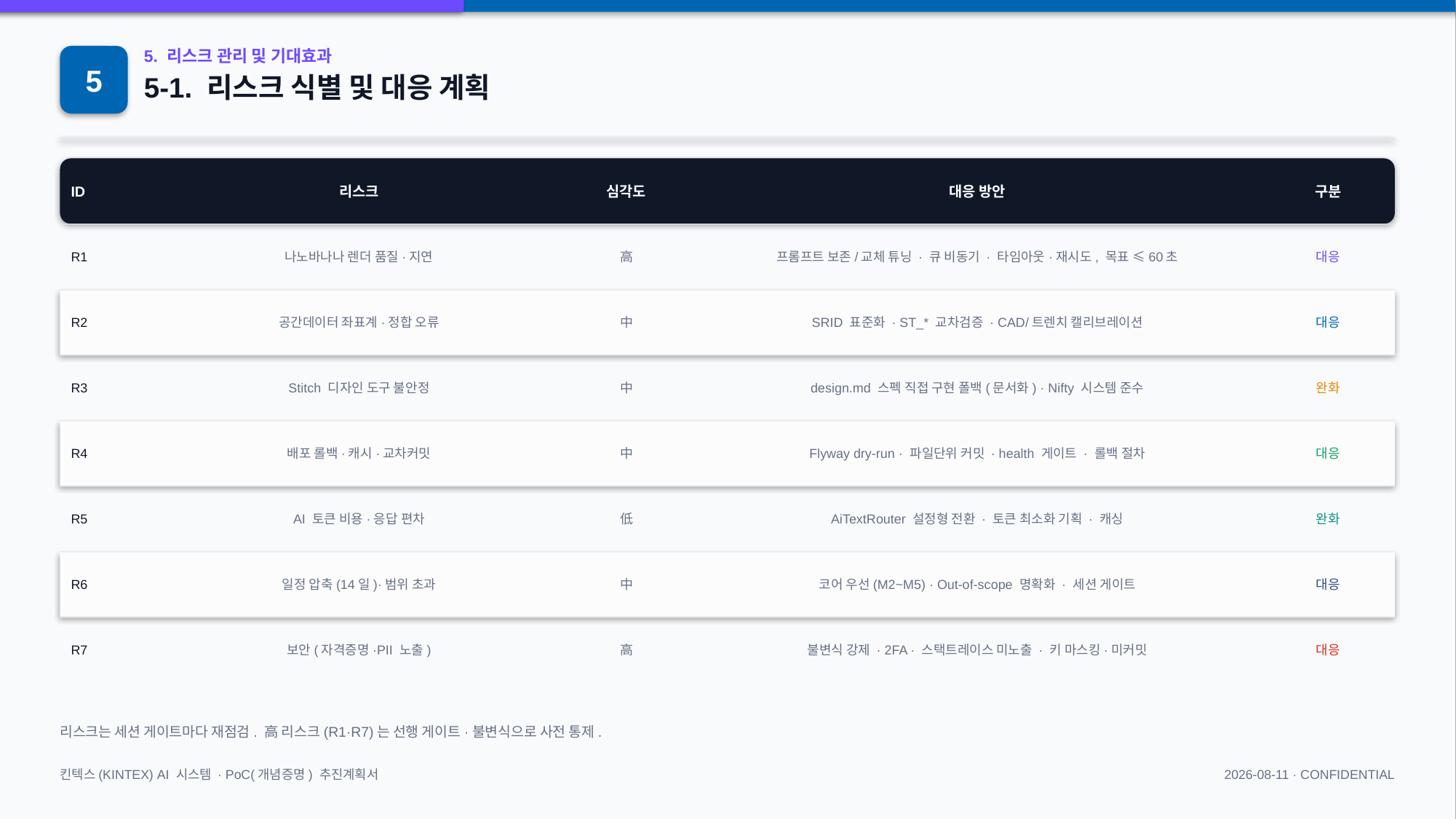

5
5. 리스크 관리 및 기대효과
5-1. 리스크 식별 및 대응 계획

ID
리스크
심각도
대응 방안
구분

R1
나노바나나 렌더 품질·지연
高
프롬프트 보존/교체 튜닝 · 큐 비동기 · 타임아웃·재시도, 목표 ≤60초
대응

R2
공간데이터 좌표계·정합 오류
中
SRID 표준화 · ST_* 교차검증 · CAD/트렌치 캘리브레이션
대응

R3
Stitch 디자인 도구 불안정
中
design.md 스펙 직접 구현 폴백(문서화) · Nifty 시스템 준수
완화

R4
배포 롤백·캐시·교차커밋
中
Flyway dry-run · 파일단위 커밋 · health 게이트 · 롤백 절차
대응

R5
AI 토큰 비용·응답 편차
低
AiTextRouter 설정형 전환 · 토큰 최소화 기획 · 캐싱
완화

R6
일정 압축(14일)·범위 초과
中
코어 우선(M2~M5) · Out-of-scope 명확화 · 세션 게이트
대응

R7
보안(자격증명·PII 노출)
高
불변식 강제 · 2FA · 스택트레이스 미노출 · 키 마스킹·미커밋
대응
리스크는 세션 게이트마다 재점검. 高 리스크(R1·R7)는 선행 게이트·불변식으로 사전 통제.